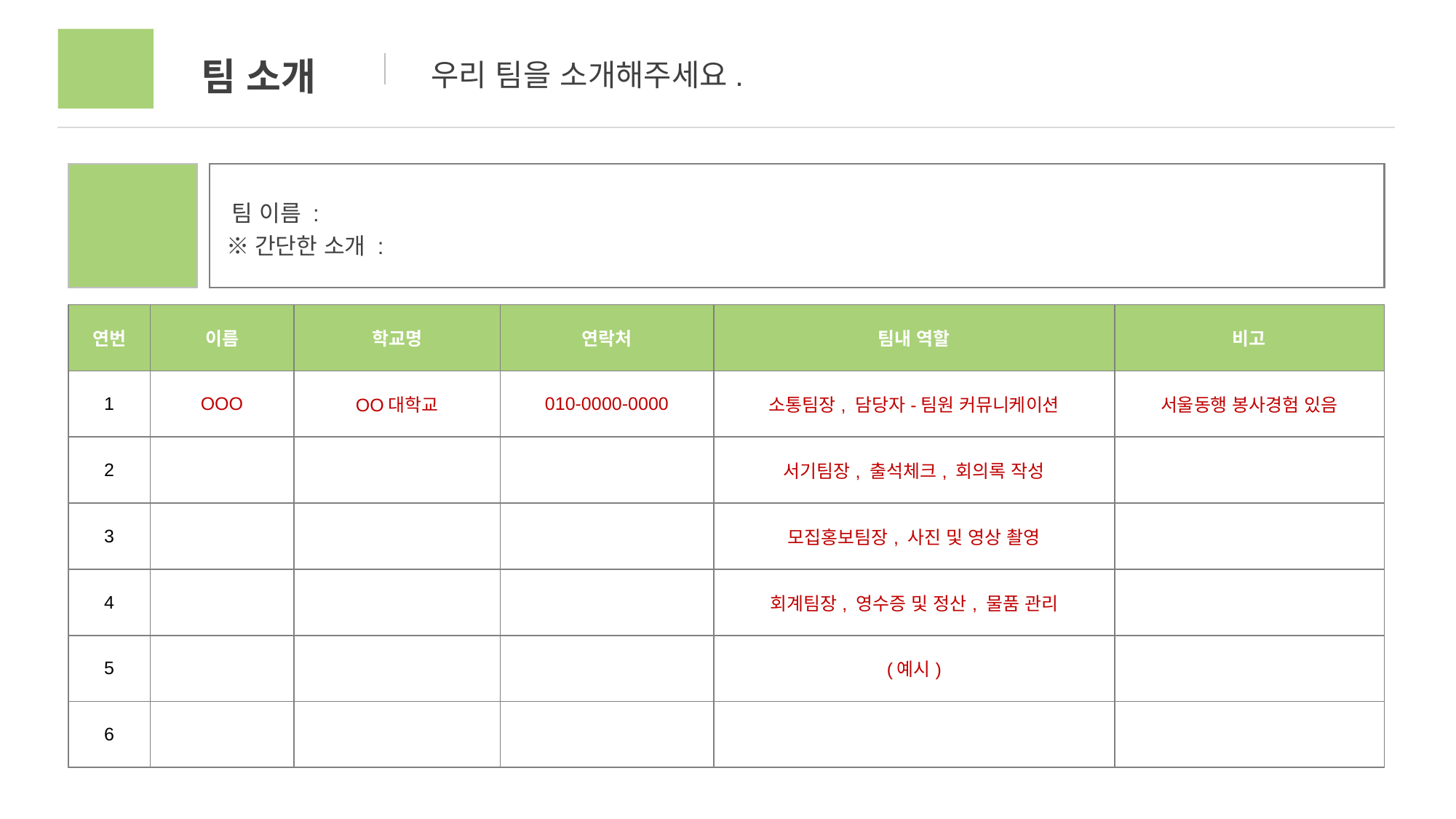

01
팀 소개
우리 팀을 소개해주세요.
팀 소개
 팀 이름 :
 ※간단한 소개 :
| 연번 | 이름 | 학교명 | 연락처 | 팀내 역할 | 비고 |
| --- | --- | --- | --- | --- | --- |
| 1 | OOO | OO대학교 | 010-0000-0000 | 소통팀장, 담당자-팀원 커뮤니케이션 | 서울동행 봉사경험 있음 |
| 2 |  |  |  | 서기팀장, 출석체크, 회의록 작성 |  |
| 3 |  |  |  | 모집홍보팀장, 사진 및 영상 촬영 |  |
| 4 |  |  |  | 회계팀장, 영수증 및 정산, 물품 관리 |  |
| 5 |  |  |  | (예시) |  |
| 6 |  |  |  |  |  |